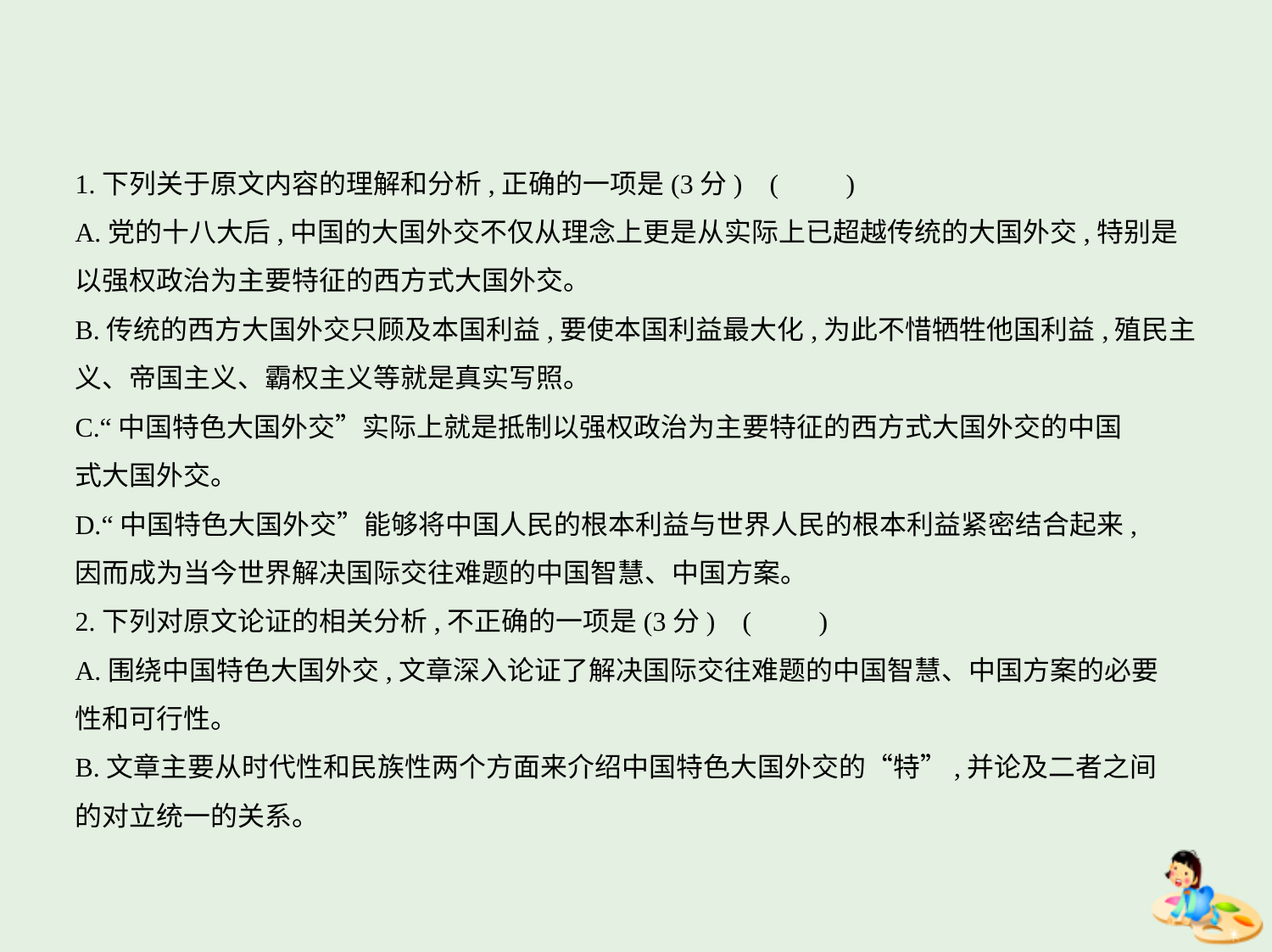

1.下列关于原文内容的理解和分析,正确的一项是(3分) (　　)
A.党的十八大后,中国的大国外交不仅从理念上更是从实际上已超越传统的大国外交,特别是
以强权政治为主要特征的西方式大国外交。
B.传统的西方大国外交只顾及本国利益,要使本国利益最大化,为此不惜牺牲他国利益,殖民主
义、帝国主义、霸权主义等就是真实写照。
C.“中国特色大国外交”实际上就是抵制以强权政治为主要特征的西方式大国外交的中国
式大国外交。
D.“中国特色大国外交”能够将中国人民的根本利益与世界人民的根本利益紧密结合起来,
因而成为当今世界解决国际交往难题的中国智慧、中国方案。
2.下列对原文论证的相关分析,不正确的一项是(3分) (　　)
A.围绕中国特色大国外交,文章深入论证了解决国际交往难题的中国智慧、中国方案的必要
性和可行性。
B.文章主要从时代性和民族性两个方面来介绍中国特色大国外交的“特”,并论及二者之间
的对立统一的关系。